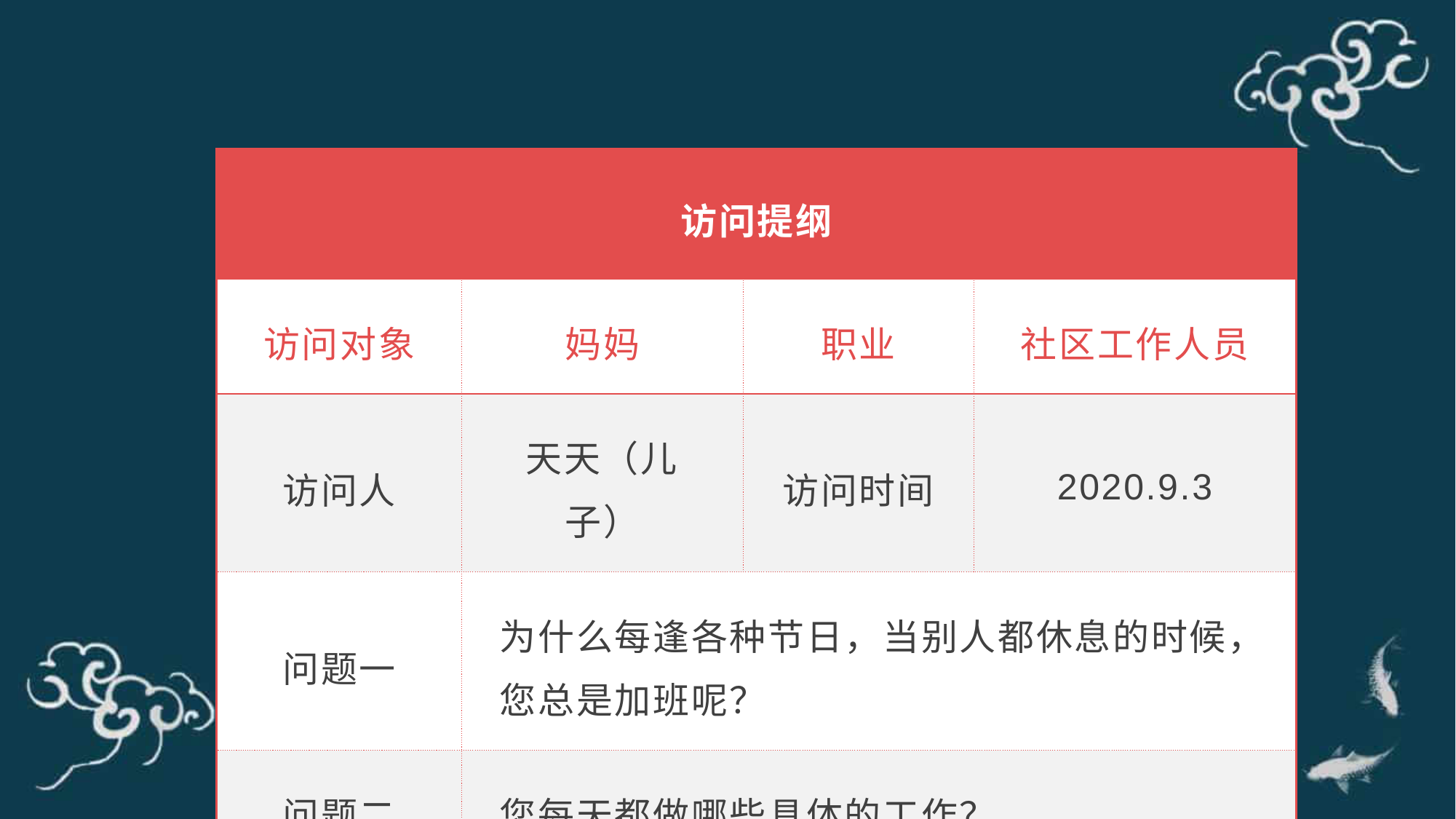

| 访问提纲 |  |  |  |
| --- | --- | --- | --- |
| 访问对象 | 妈妈 | 职业 | 社区工作人员 |
| 访问人 | 天天（儿子） | 访问时间 | 2020.9.3 |
| 问题一 | 为什么每逢各种节日，当别人都休息的时候，您总是加班呢？ |  |  |
| 问题二 | 您每天都做哪些具体的工作？ |  |  |